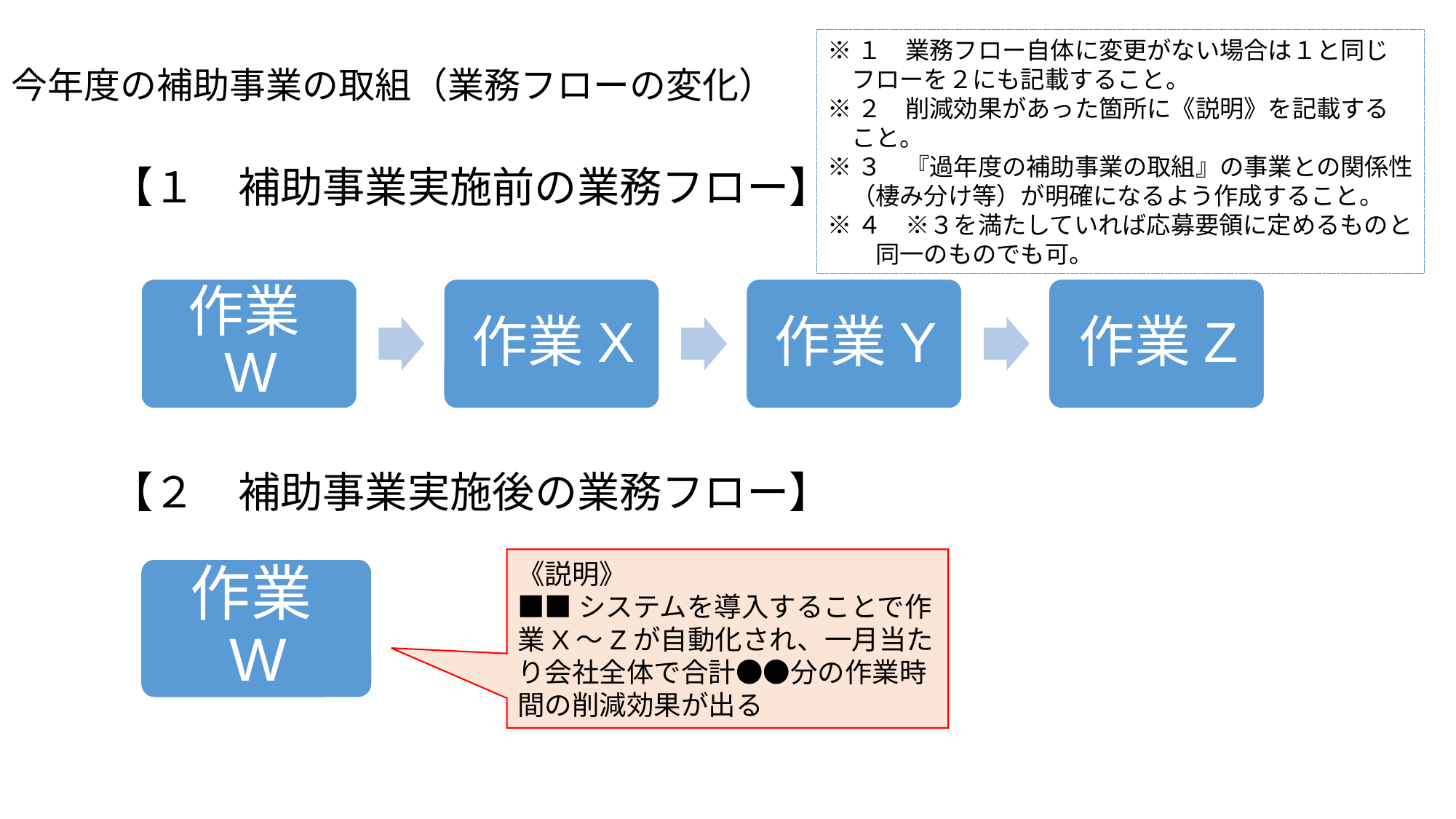

※１　業務フロー自体に変更がない場合は１と同じ
　フローを２にも記載すること。
※２　削減効果があった箇所に《説明》を記載する
　こと。
※３　『過年度の補助事業の取組』の事業との関係性
　（棲み分け等）が明確になるよう作成すること。
※４　※３を満たしていれば応募要領に定めるものと
　　同一のものでも可。
# 今年度の補助事業の取組（業務フローの変化）
作業W

作業X

作業Y

作業Z
【１　補助事業実施前の業務フロー】

【２　補助事業実施後の業務フロー】
作業W
《説明》
■■システムを導入することで作業X～Zが自動化され、一月当たり会社全体で合計●●分の作業時間の削減効果が出る